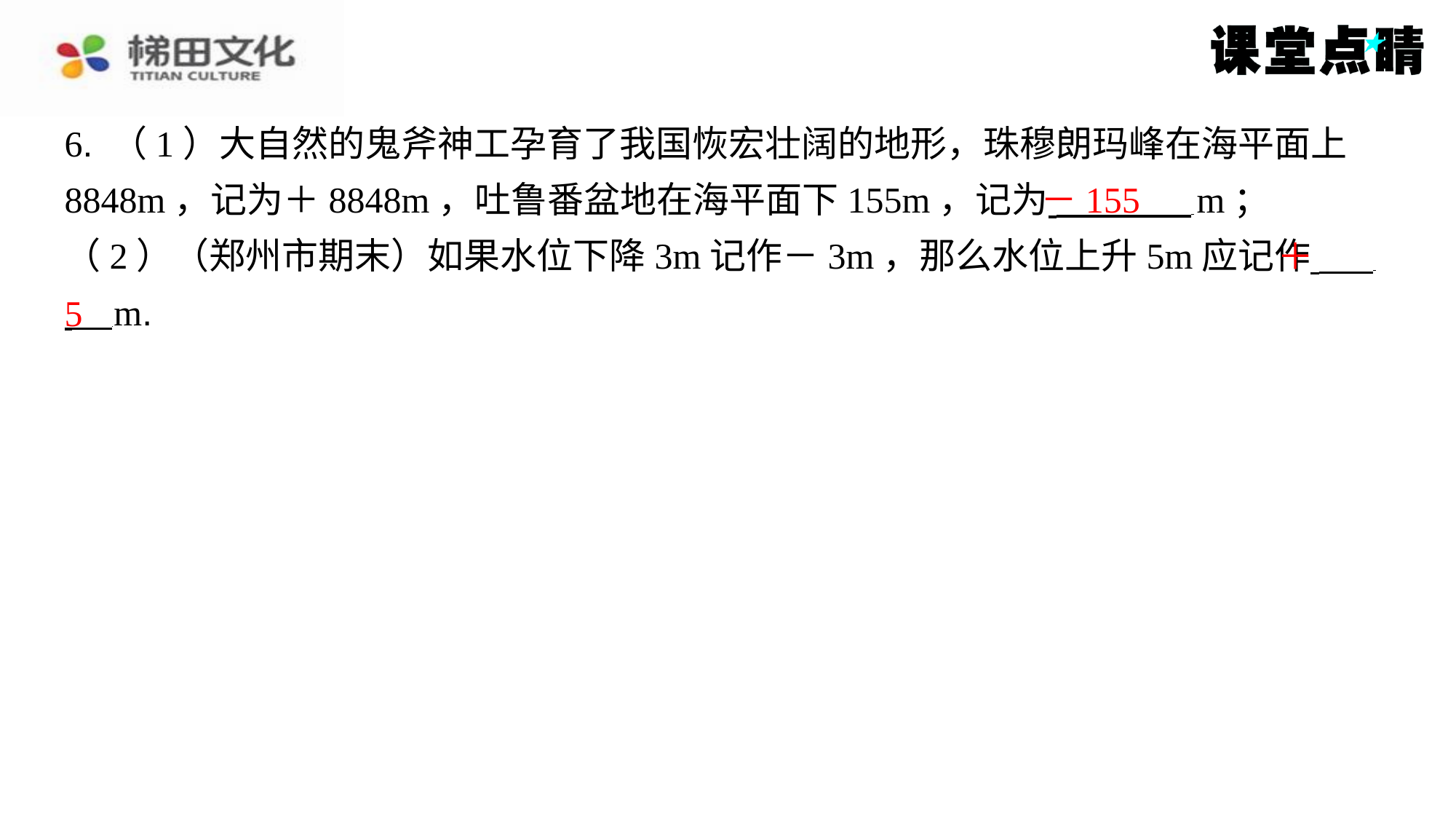

6. （1）大自然的鬼斧神工孕育了我国恢宏壮阔的地形，珠穆朗玛峰在海平面上
8848m，记为＋8848m，吐鲁番盆地在海平面下155m，记为                      m；
（2）（郑州市期末）如果水位下降3m记作－3m，那么水位上升5m应记作          ⁠
        m.
－155
＋
5